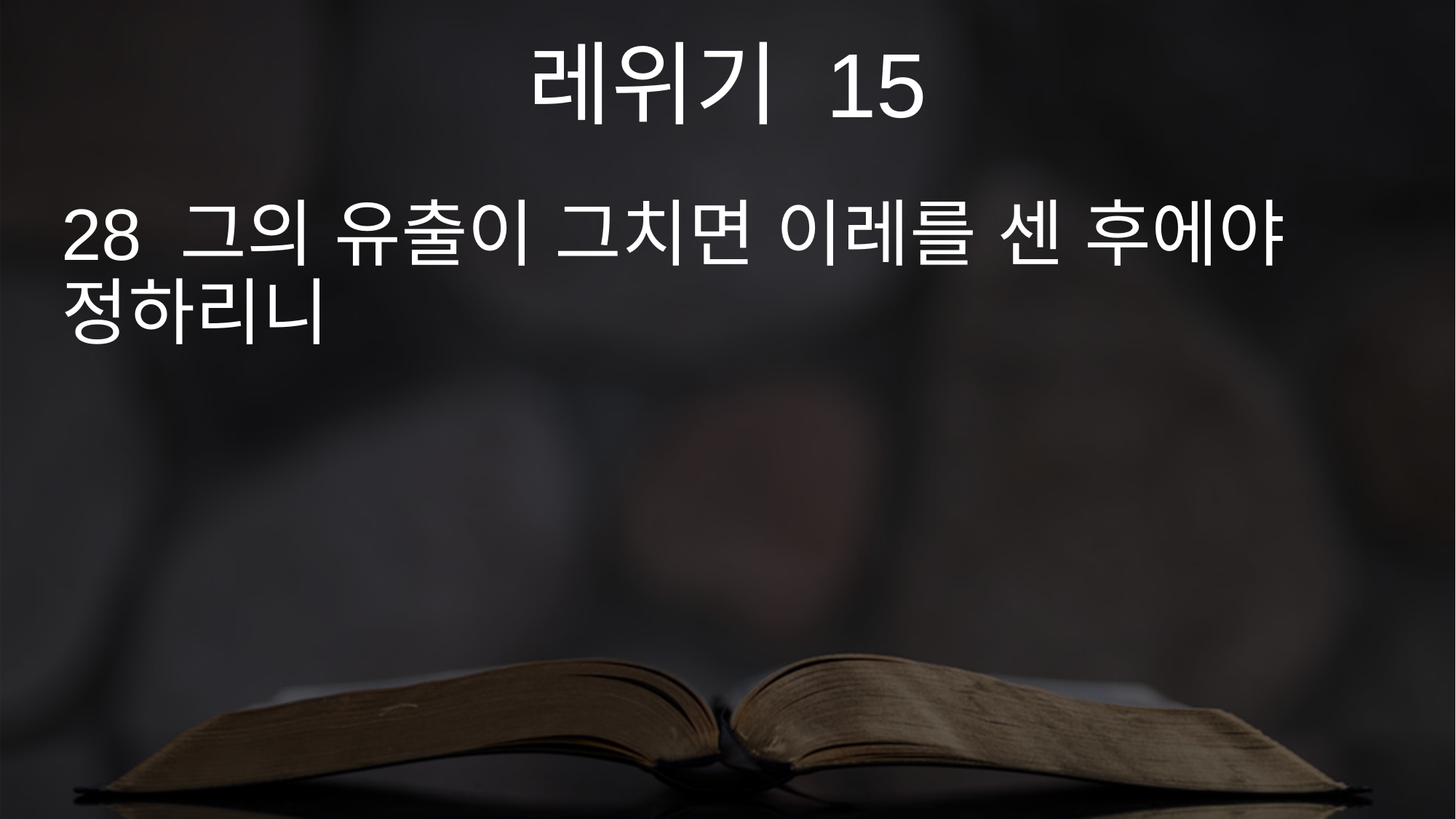

레위기 15
28 그의 유출이 그치면 이레를 센 후에야 정하리니